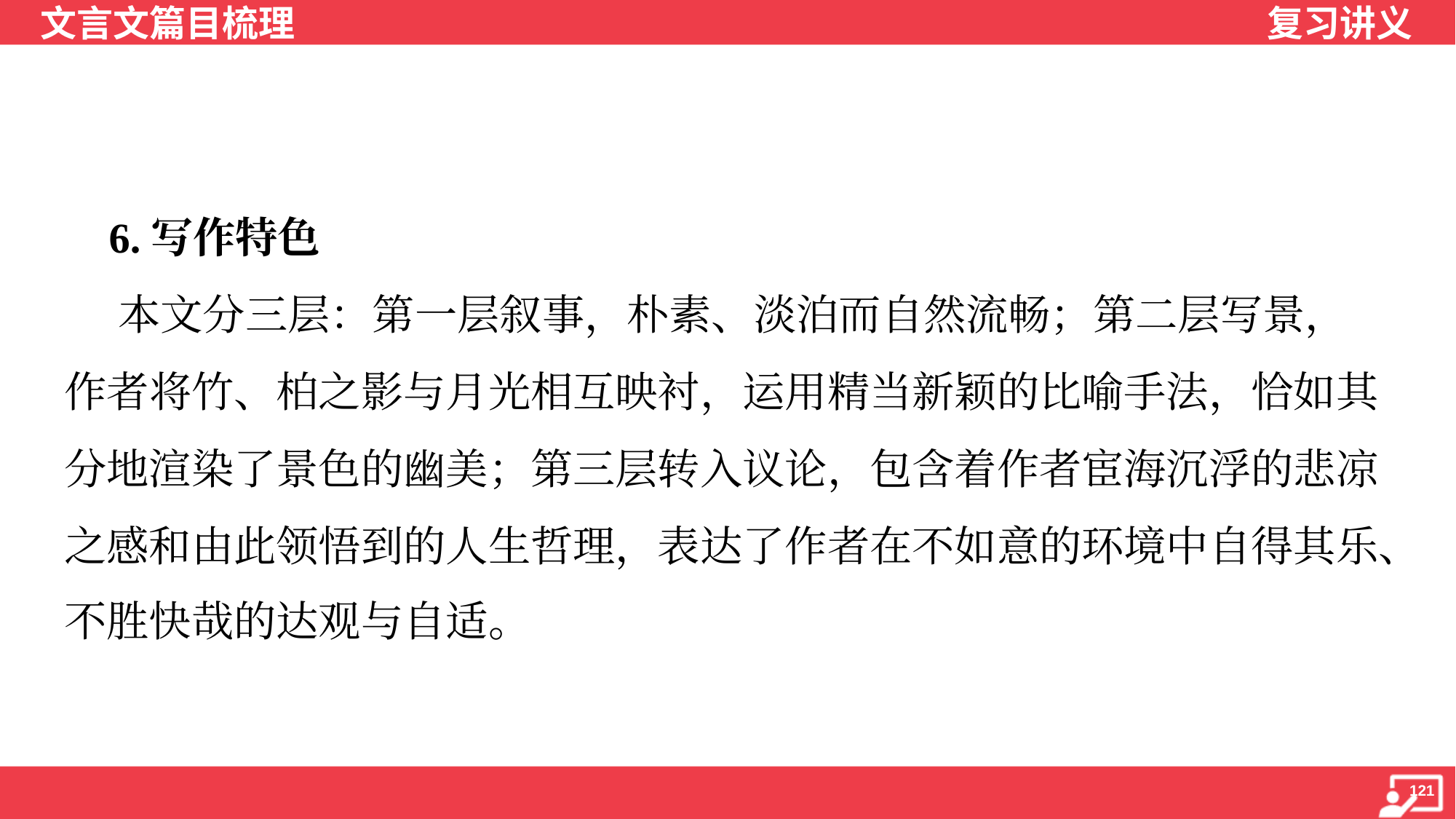

6.写作特色
    本文分三层：第一层叙事，朴素、淡泊而自然流畅；第二层写景，
作者将竹、柏之影与月光相互映衬，运用精当新颖的比喻手法，恰如其
分地渲染了景色的幽美；第三层转入议论，包含着作者宦海沉浮的悲凉
之感和由此领悟到的人生哲理，表达了作者在不如意的环境中自得其乐、
不胜快哉的达观与自适。